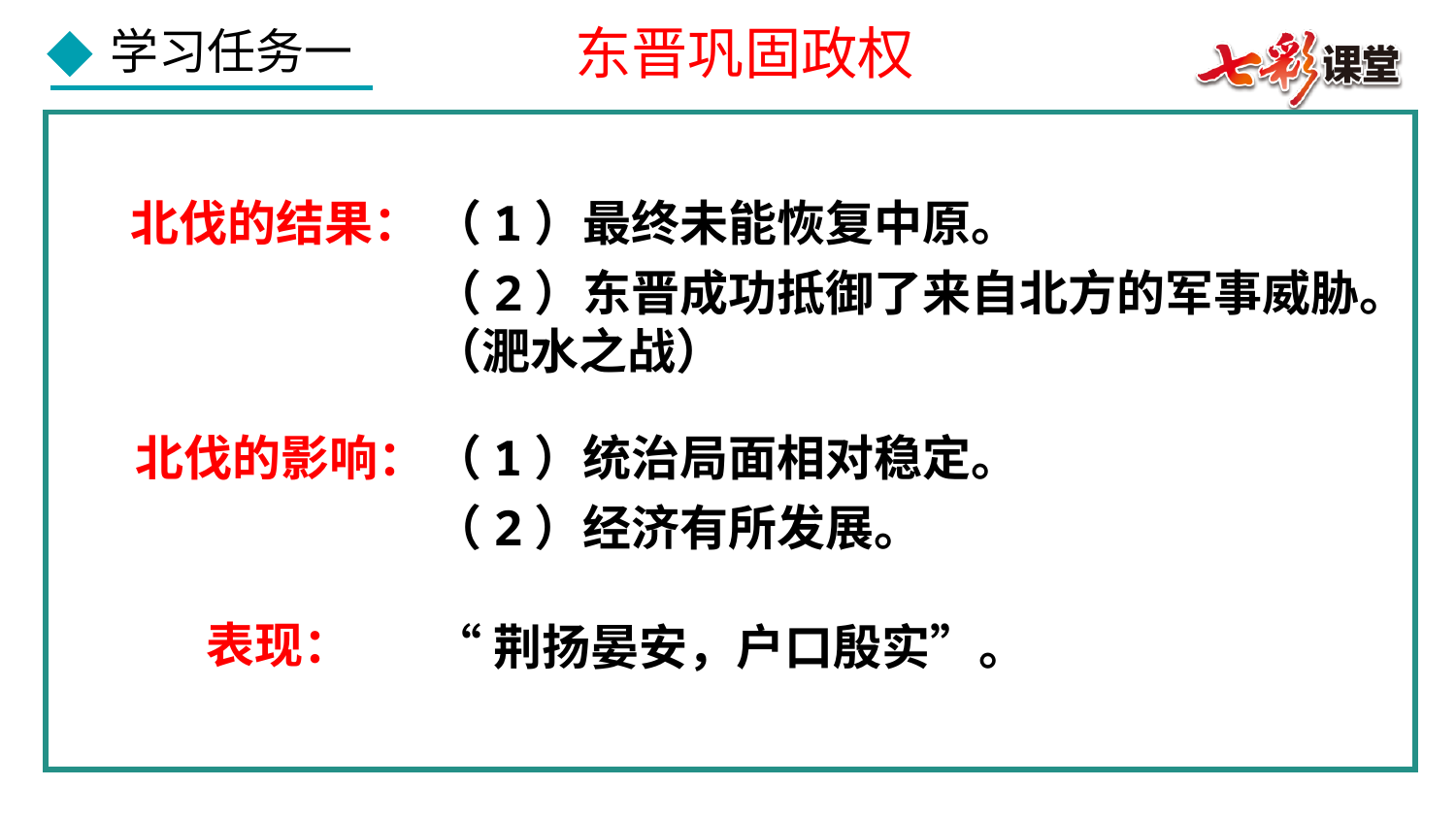

东晋巩固政权
北伐的结果：
（1）最终未能恢复中原。
（2）东晋成功抵御了来自北方的军事威胁。（淝水之战）
北伐的影响：
（1）统治局面相对稳定。
（2）经济有所发展。
表现：
“荆扬晏安，户口殷实”。